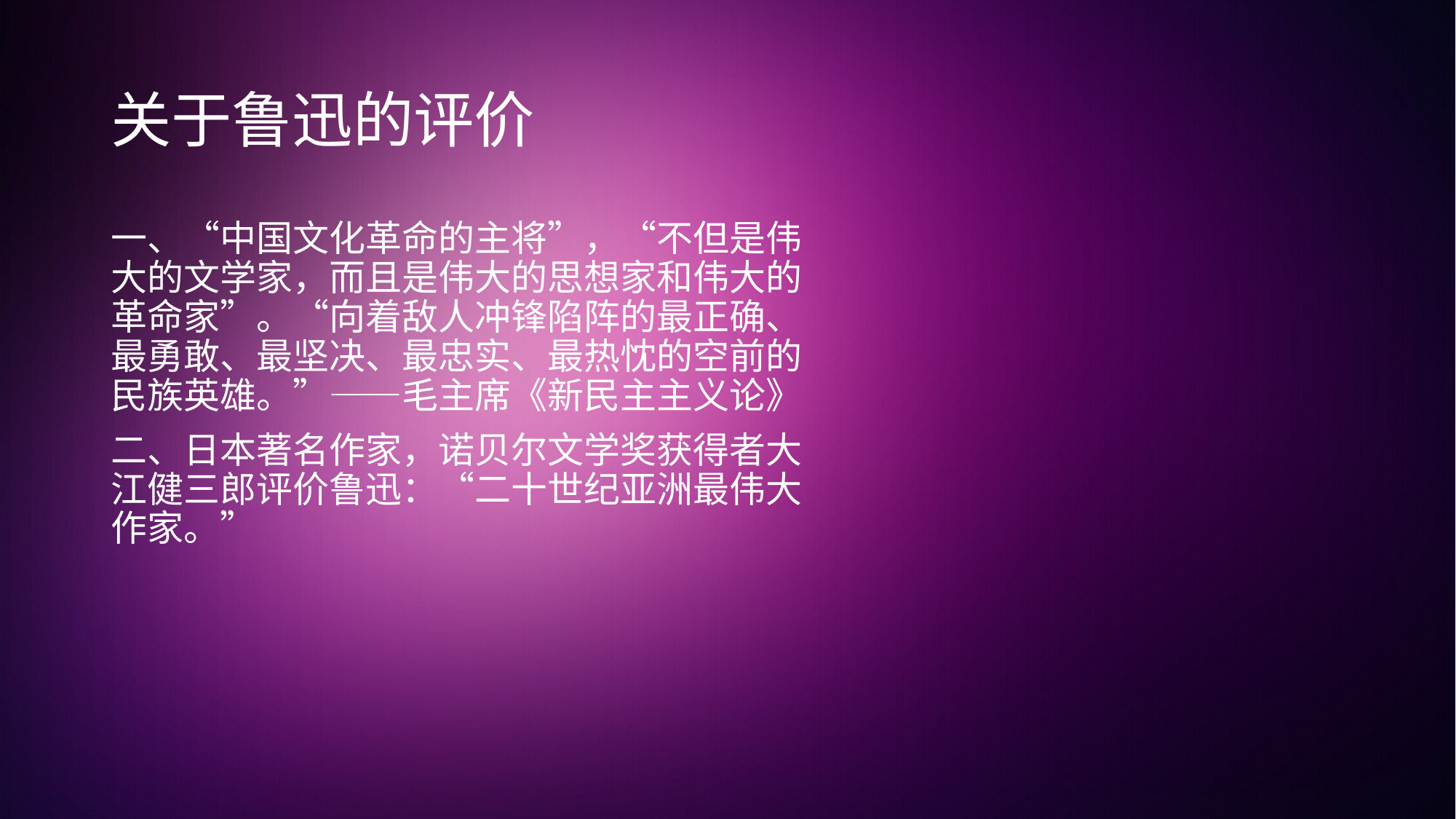

# 关于鲁迅的评价
一、“中国文化革命的主将”，“不但是伟大的文学家，而且是伟大的思想家和伟大的革命家”。“向着敌人冲锋陷阵的最正确、最勇敢、最坚决、最忠实、最热忱的空前的民族英雄。”——毛主席《新民主主义论》
二、日本著名作家，诺贝尔文学奖获得者大江健三郎评价鲁迅：“二十世纪亚洲最伟大作家。”